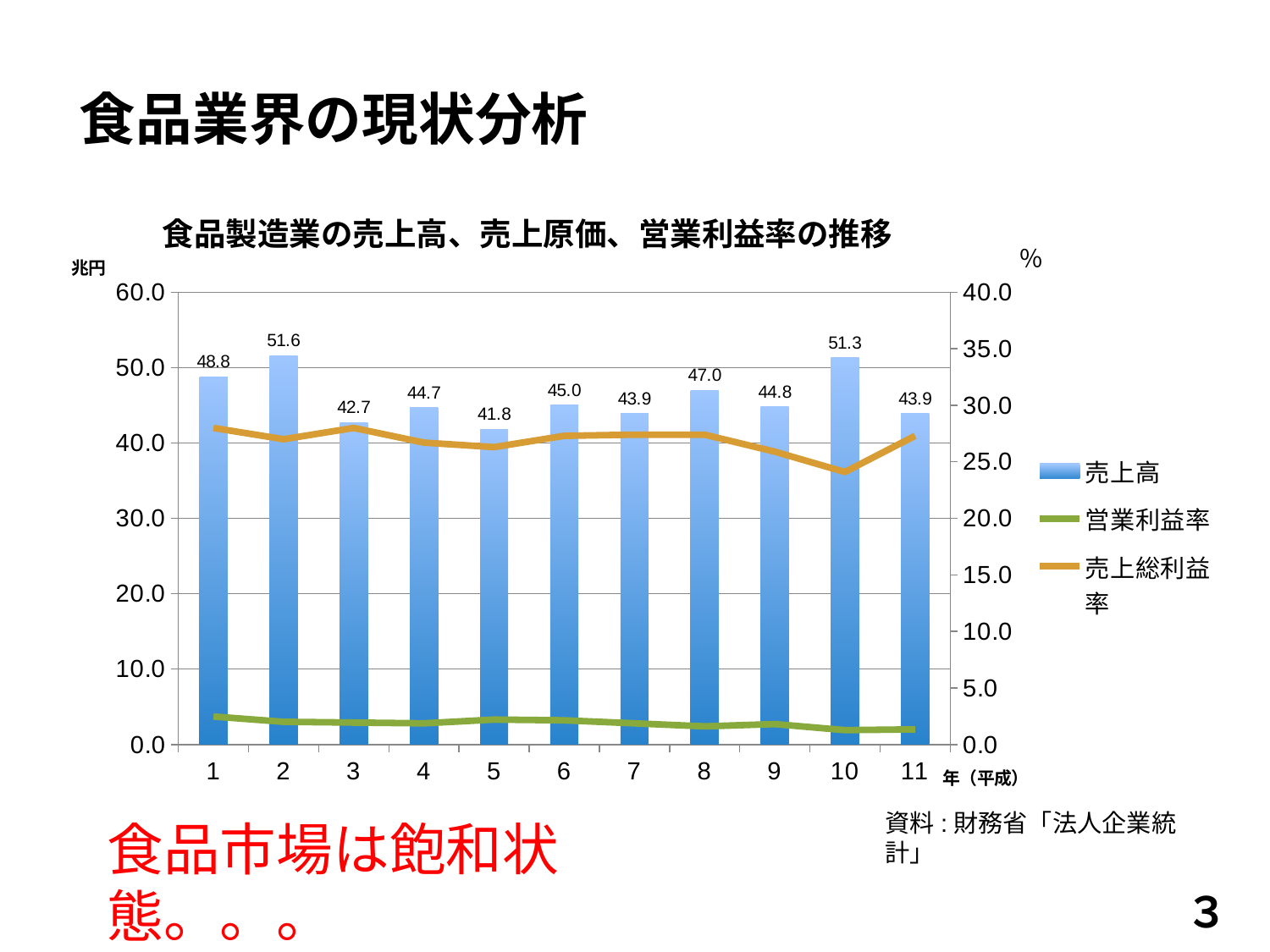

# 食品業界の現状分析

### Chart: 食品製造業の売上高、売上原価、営業利益率の推移

| Category | 売上高 | 営業利益率 | 売上総利益率 |
|---|---|---|---|
％
資料:財務省「法人企業統計」
食品市場は飽和状態。。。
３